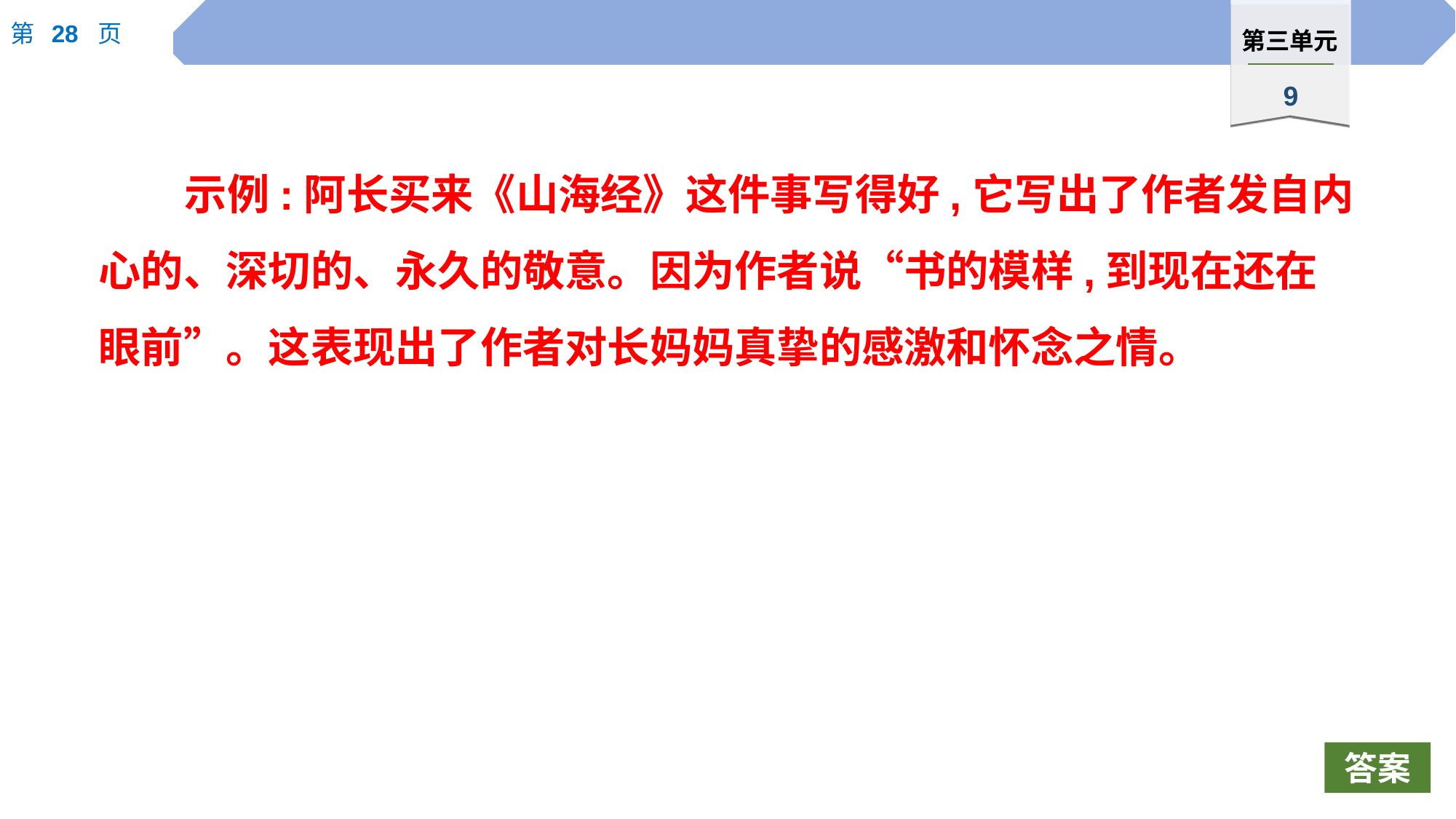

示例:阿长买来《山海经》这件事写得好,它写出了作者发自内心的、深切的、永久的敬意。因为作者说“书的模样,到现在还在眼前”。这表现出了作者对长妈妈真挚的感激和怀念之情。
答案